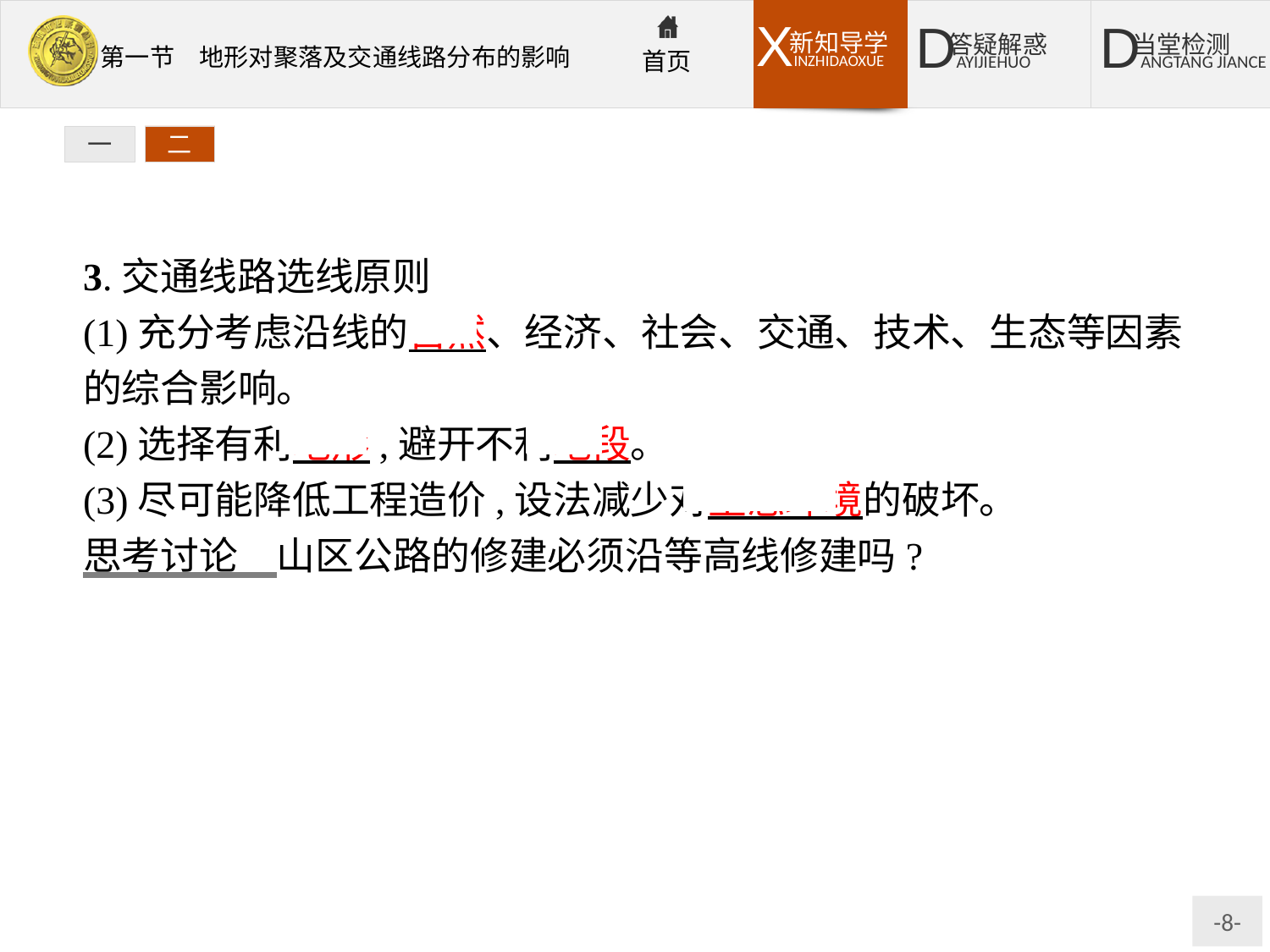

一
二
3.交通线路选线原则
(1)充分考虑沿线的自然、经济、社会、交通、技术、生态等因素的综合影响。
(2)选择有利地形,避开不利地段。
(3)尽可能降低工程造价,设法减少对生态环境的破坏。
思考讨论　山区公路的修建必须沿等高线修建吗?
提示:不一定。山区地形崎岖,地势起伏较大,在多数情况下,为减小难度,降低成本,公路是沿等高线修建的。但公路的修建受多种因素如长度、地质状况等的制约,不一定是必须沿等高线修建。